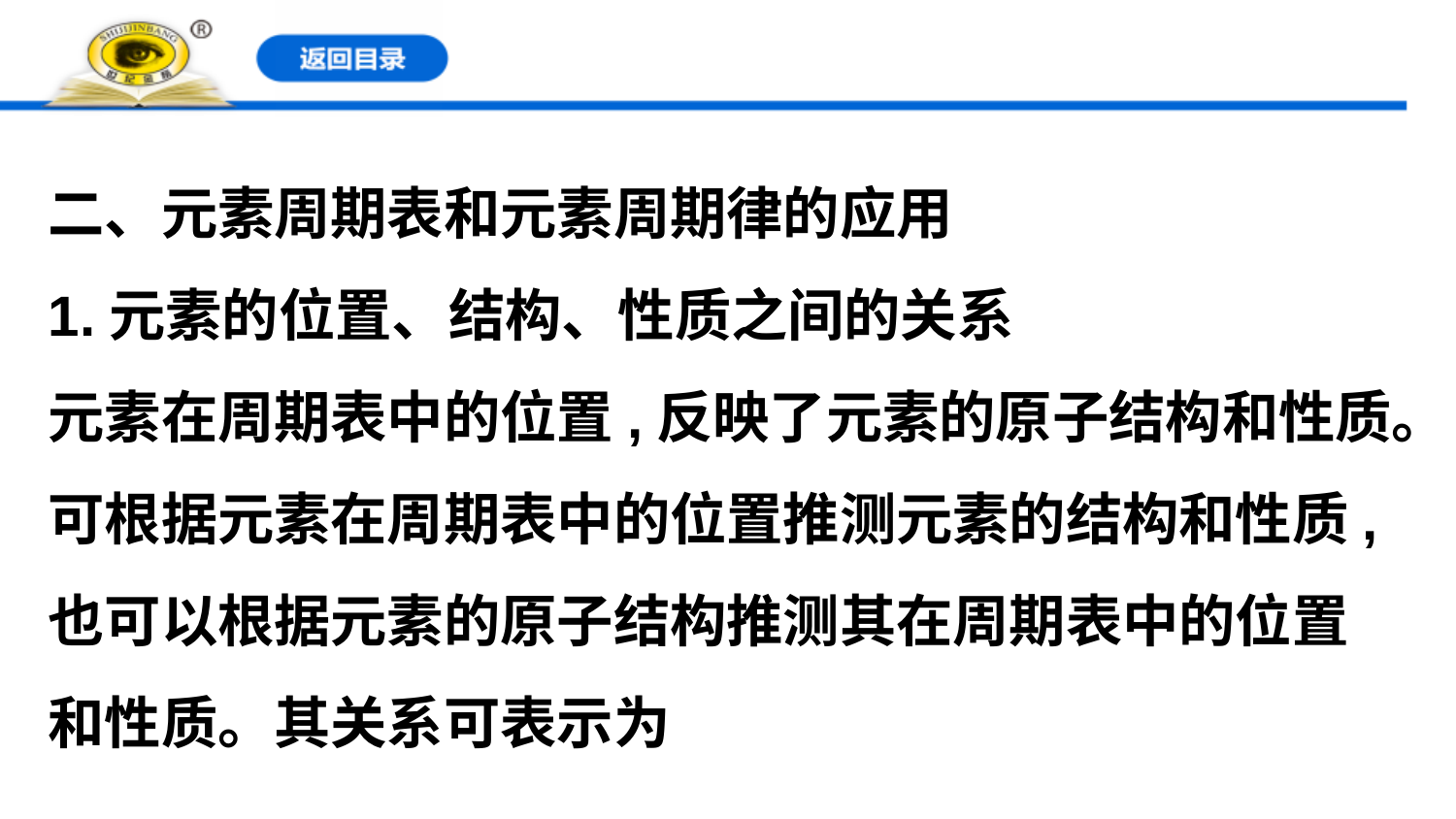

二、元素周期表和元素周期律的应用
1.元素的位置、结构、性质之间的关系
元素在周期表中的位置,反映了元素的原子结构和性质。可根据元素在周期表中的位置推测元素的结构和性质,也可以根据元素的原子结构推测其在周期表中的位置和性质。其关系可表示为